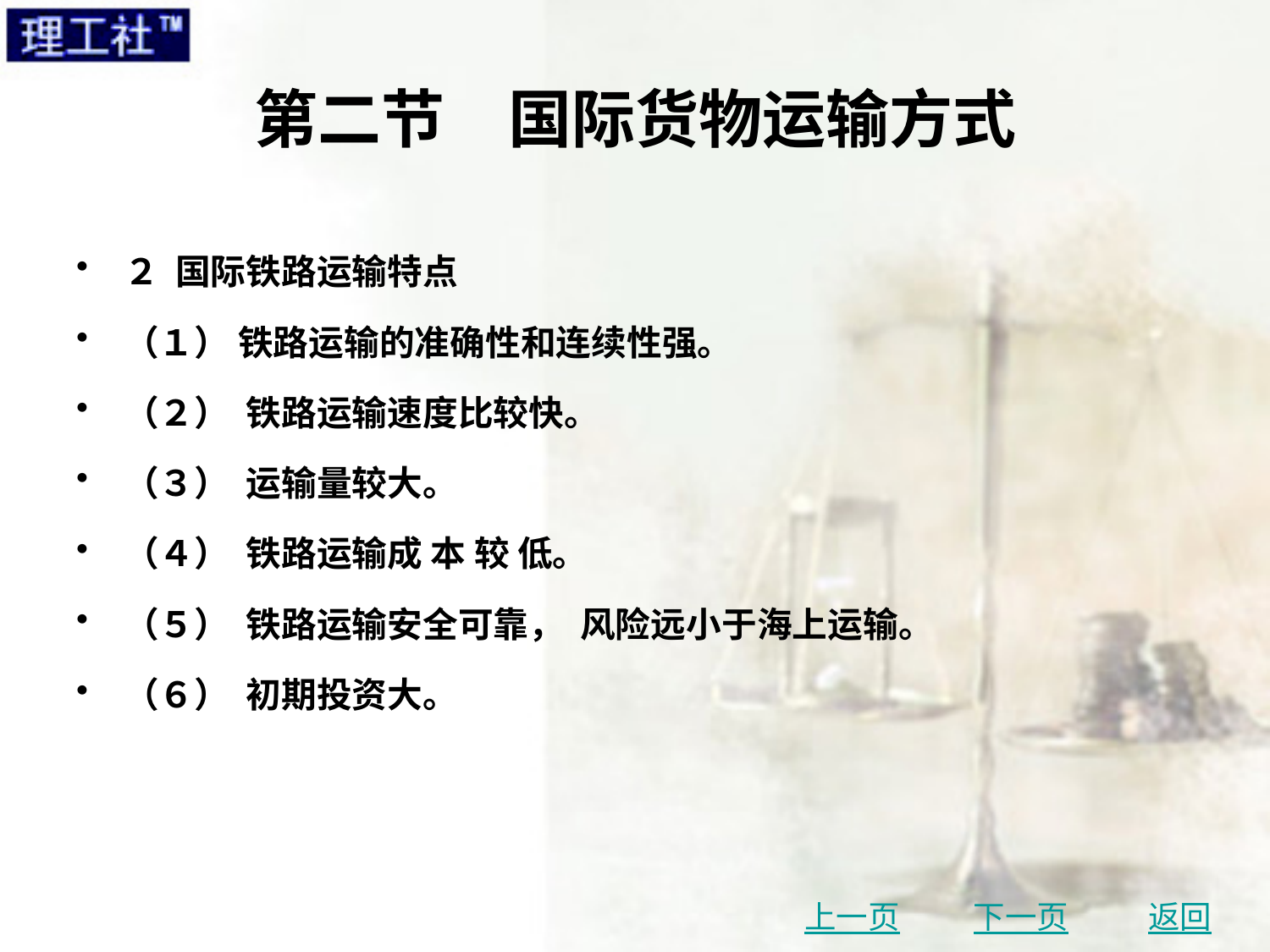

# 第二节　国际货物运输方式
２  国际铁路运输特点
（１） 铁路运输的准确性和连续性强。
（２）  铁路运输速度比较快。
（３）  运输量较大。
（４）  铁路运输成 本 较 低。
（５）  铁路运输安全可靠，  风险远小于海上运输。
（６）  初期投资大。
上一页
下一页
返回